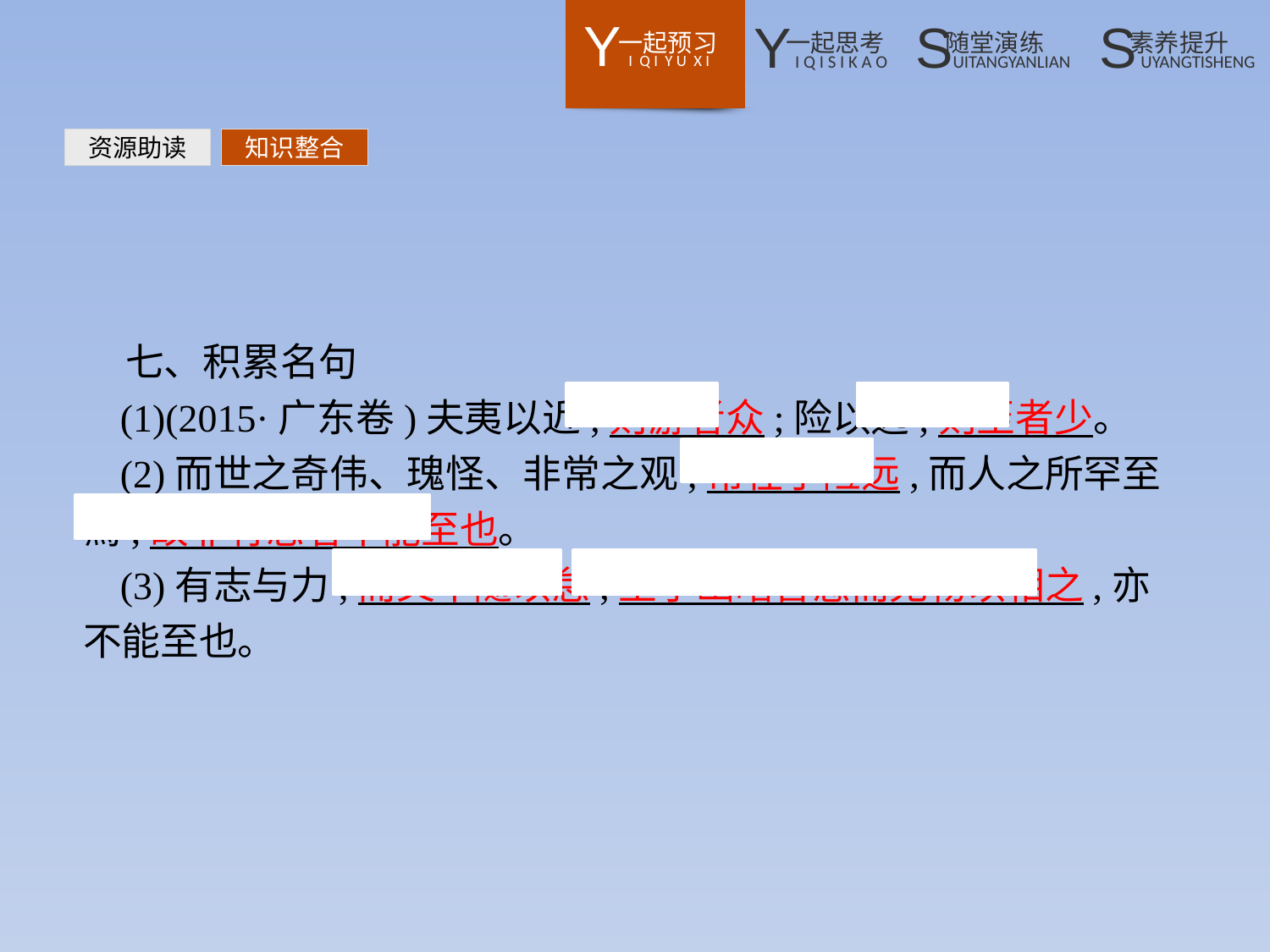

资源助读
知识整合
七、积累名句
(1)(2015·广东卷)夫夷以近,则游者众;险以远,则至者少。
(2)而世之奇伟、瑰怪、非常之观,常在于险远,而人之所罕至焉,故非有志者不能至也。
(3)有志与力,而又不随以怠,至于幽暗昏惑而无物以相之,亦不能至也。